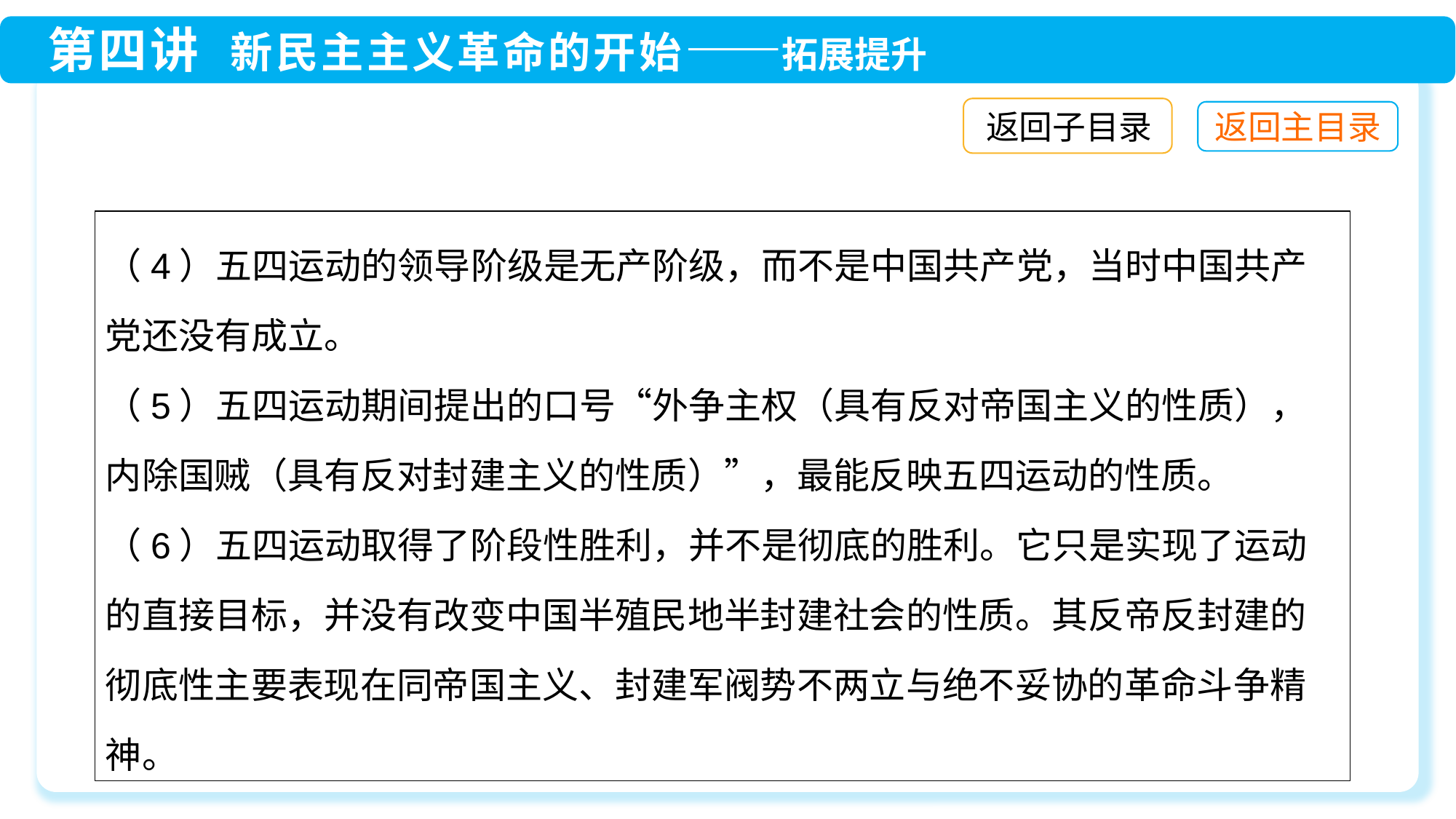

返回子目录
（4）五四运动的领导阶级是无产阶级，而不是中国共产党，当时中国共产党还没有成立。
（5）五四运动期间提出的口号“外争主权（具有反对帝国主义的性质），内除国贼（具有反对封建主义的性质）”，最能反映五四运动的性质。
（6）五四运动取得了阶段性胜利，并不是彻底的胜利。它只是实现了运动的直接目标，并没有改变中国半殖民地半封建社会的性质。其反帝反封建的彻底性主要表现在同帝国主义、封建军阀势不两立与绝不妥协的革命斗争精神。